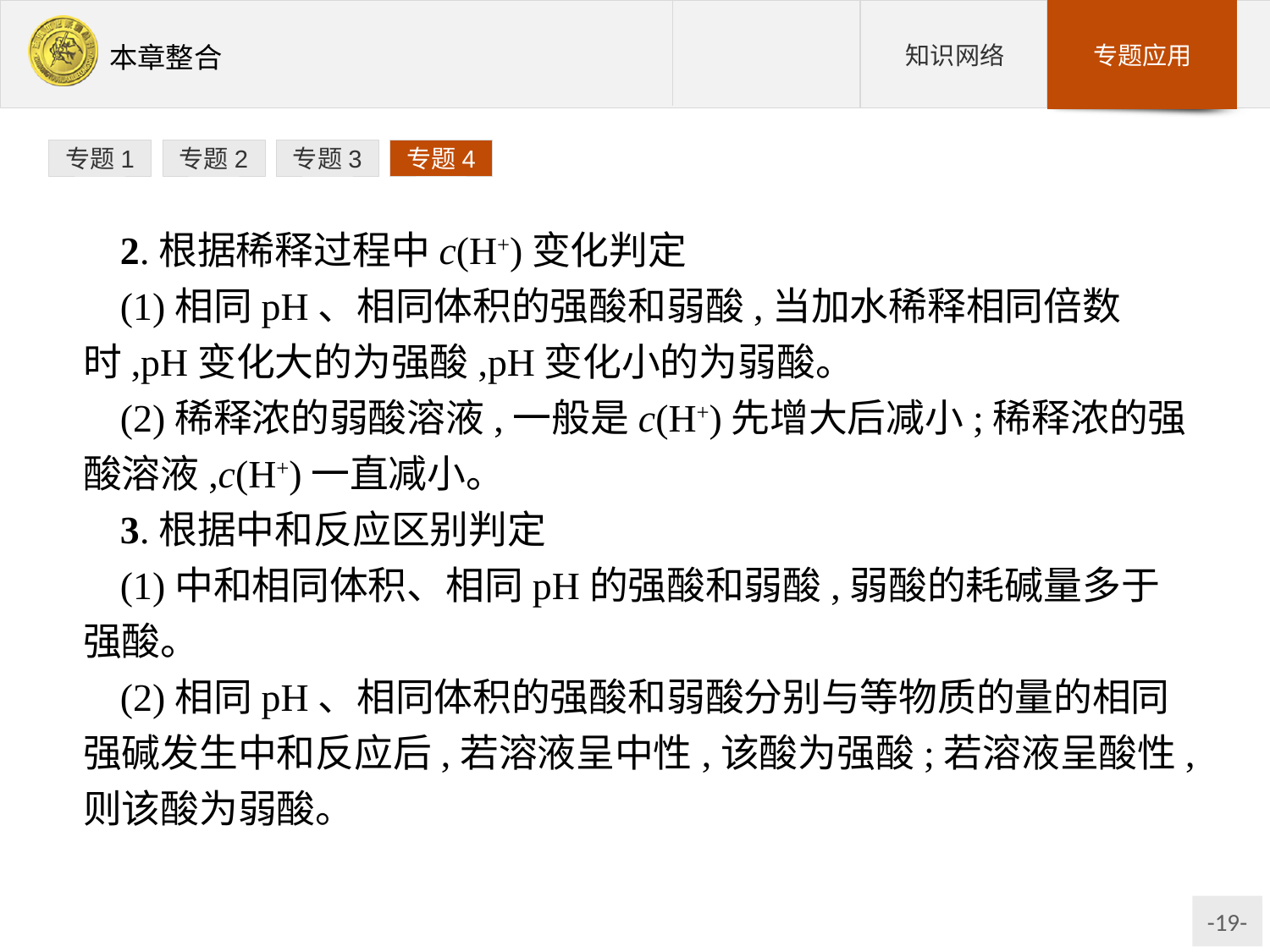

专题1
专题2
专题3
专题4
2.根据稀释过程中c(H+)变化判定
(1)相同pH、相同体积的强酸和弱酸,当加水稀释相同倍数时,pH变化大的为强酸,pH变化小的为弱酸。
(2)稀释浓的弱酸溶液,一般是c(H+)先增大后减小;稀释浓的强酸溶液,c(H+)一直减小。
3.根据中和反应区别判定
(1)中和相同体积、相同pH的强酸和弱酸,弱酸的耗碱量多于强酸。
(2)相同pH、相同体积的强酸和弱酸分别与等物质的量的相同强碱发生中和反应后,若溶液呈中性,该酸为强酸;若溶液呈酸性,则该酸为弱酸。